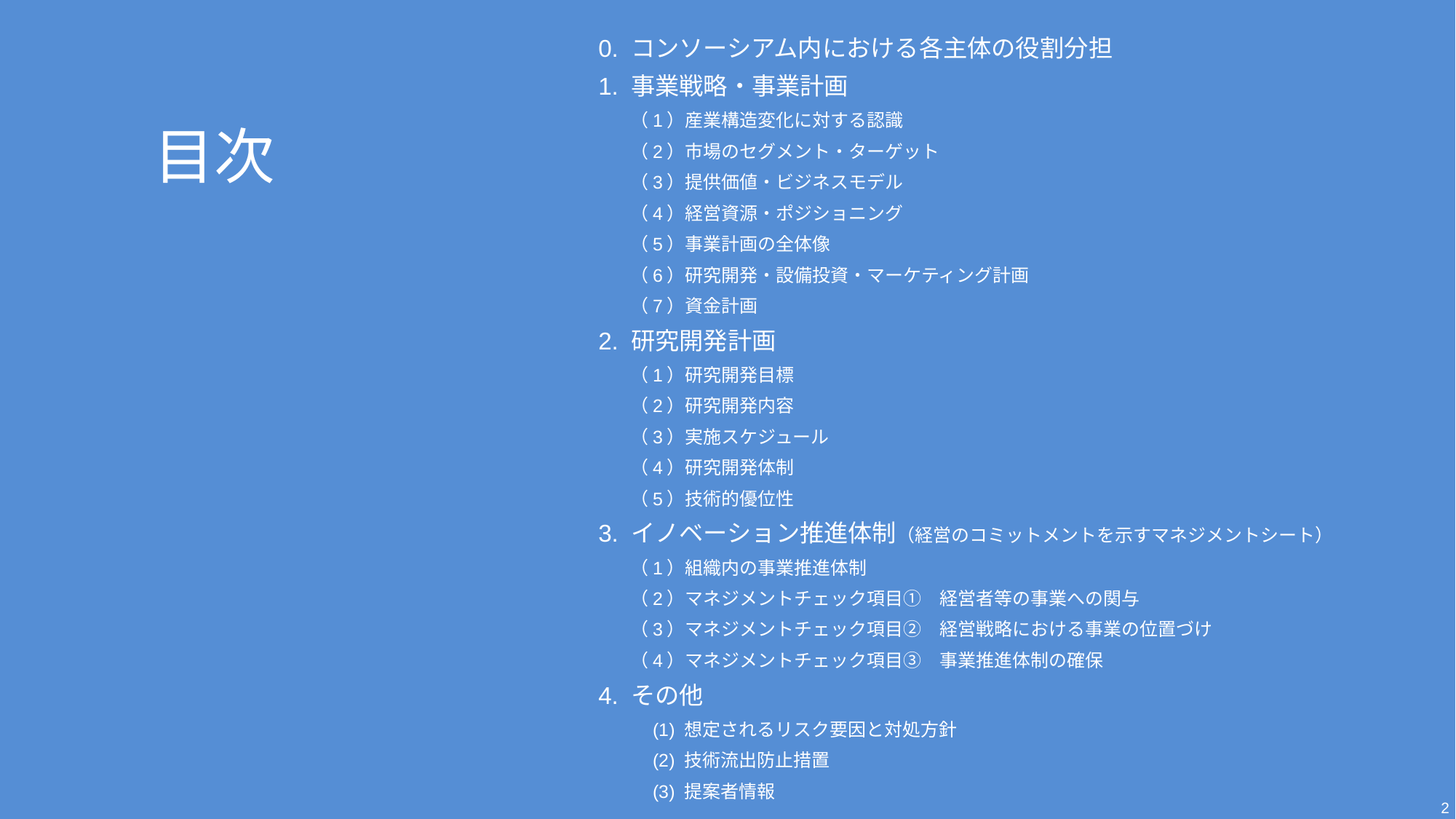

0. コンソーシアム内における各主体の役割分担
1. 事業戦略・事業計画
（1）産業構造変化に対する認識
（2）市場のセグメント・ターゲット
（3）提供価値・ビジネスモデル
（4）経営資源・ポジショニング
（5）事業計画の全体像
（6）研究開発・設備投資・マーケティング計画
（7）資金計画
2. 研究開発計画
（1）研究開発目標
（2）研究開発内容
（3）実施スケジュール
（4）研究開発体制
（5）技術的優位性
3. イノベーション推進体制（経営のコミットメントを示すマネジメントシート）
（1）組織内の事業推進体制
（2）マネジメントチェック項目①　経営者等の事業への関与
（3）マネジメントチェック項目②　経営戦略における事業の位置づけ
（4）マネジメントチェック項目③　事業推進体制の確保
4. その他
　(1) 想定されるリスク要因と対処方針
　(2) 技術流出防止措置
　(3) 提案者情報
 目次